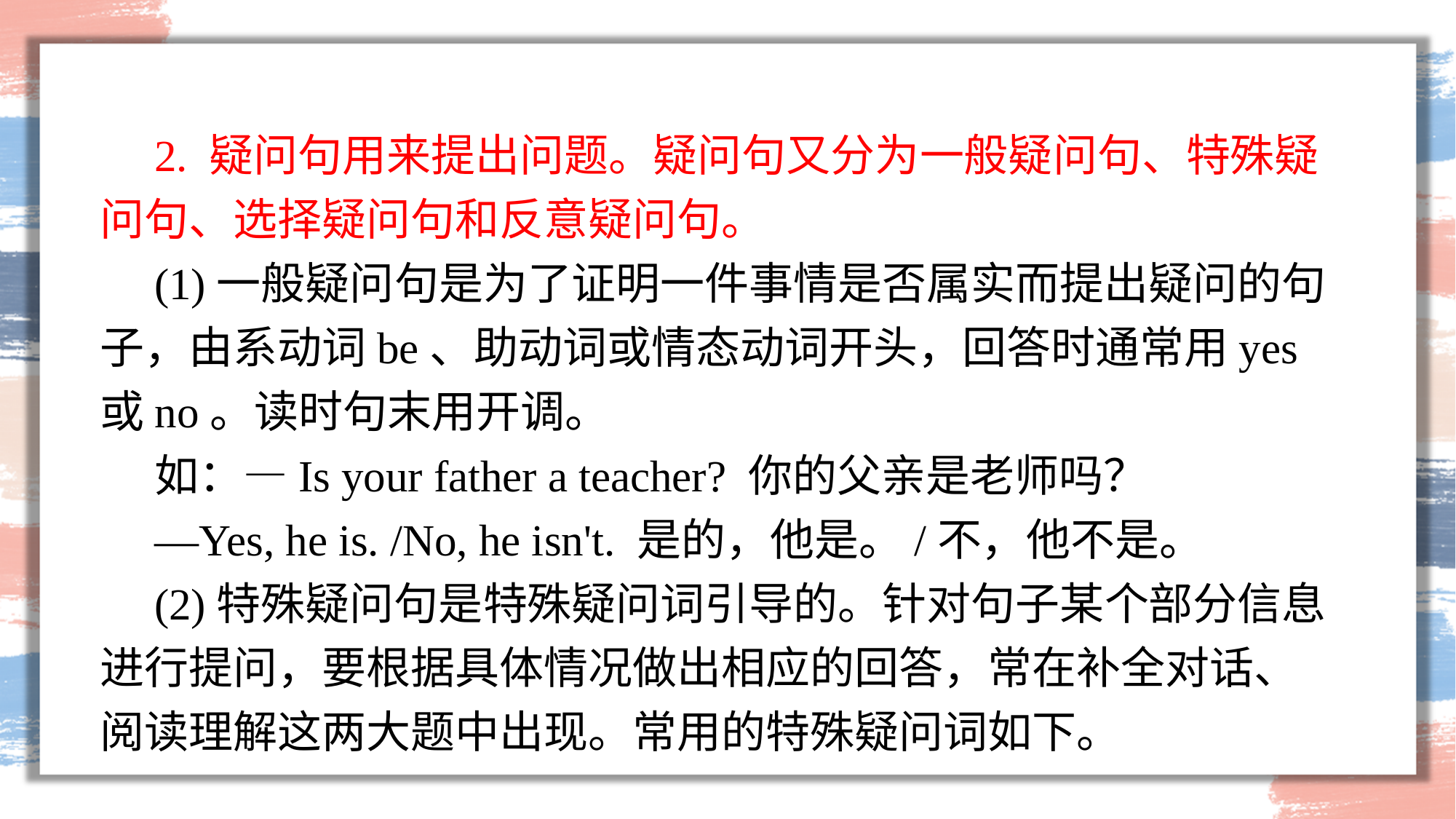

2. 疑问句用来提出问题。疑问句又分为一般疑问句、特殊疑问句、选择疑问句和反意疑问句。
(1)一般疑问句是为了证明一件事情是否属实而提出疑问的句子，由系动词be、助动词或情态动词开头，回答时通常用yes或no。读时句末用开调。
如：—Is your father a teacher? 你的父亲是老师吗？
—Yes, he is. /No, he isn't. 是的，他是。/不，他不是。
(2)特殊疑问句是特殊疑问词引导的。针对句子某个部分信息进行提问，要根据具体情况做出相应的回答，常在补全对话、阅读理解这两大题中出现。常用的特殊疑问词如下。